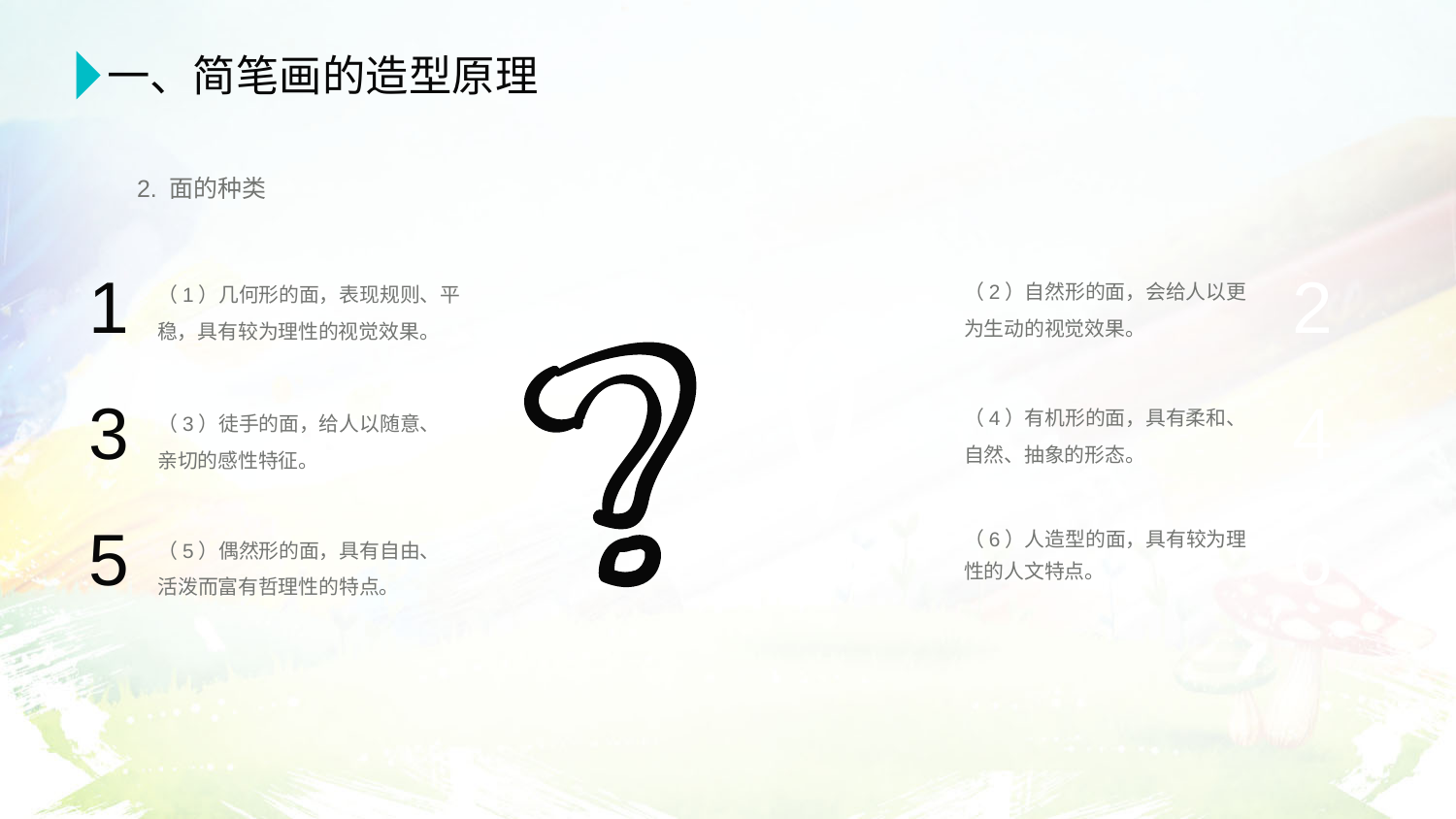

一、简笔画的造型原理

2. 面的种类
1
2
（2）自然形的面，会给人以更为生动的视觉效果。
（1）几何形的面，表现规则、平稳，具有较为理性的视觉效果。

3
4
（4）有机形的面，具有柔和、自然、抽象的形态。
（3）徒手的面，给人以随意、亲切的感性特征。
5
6
（6）人造型的面，具有较为理性的人文特点。
（5）偶然形的面，具有自由、活泼而富有哲理性的特点。